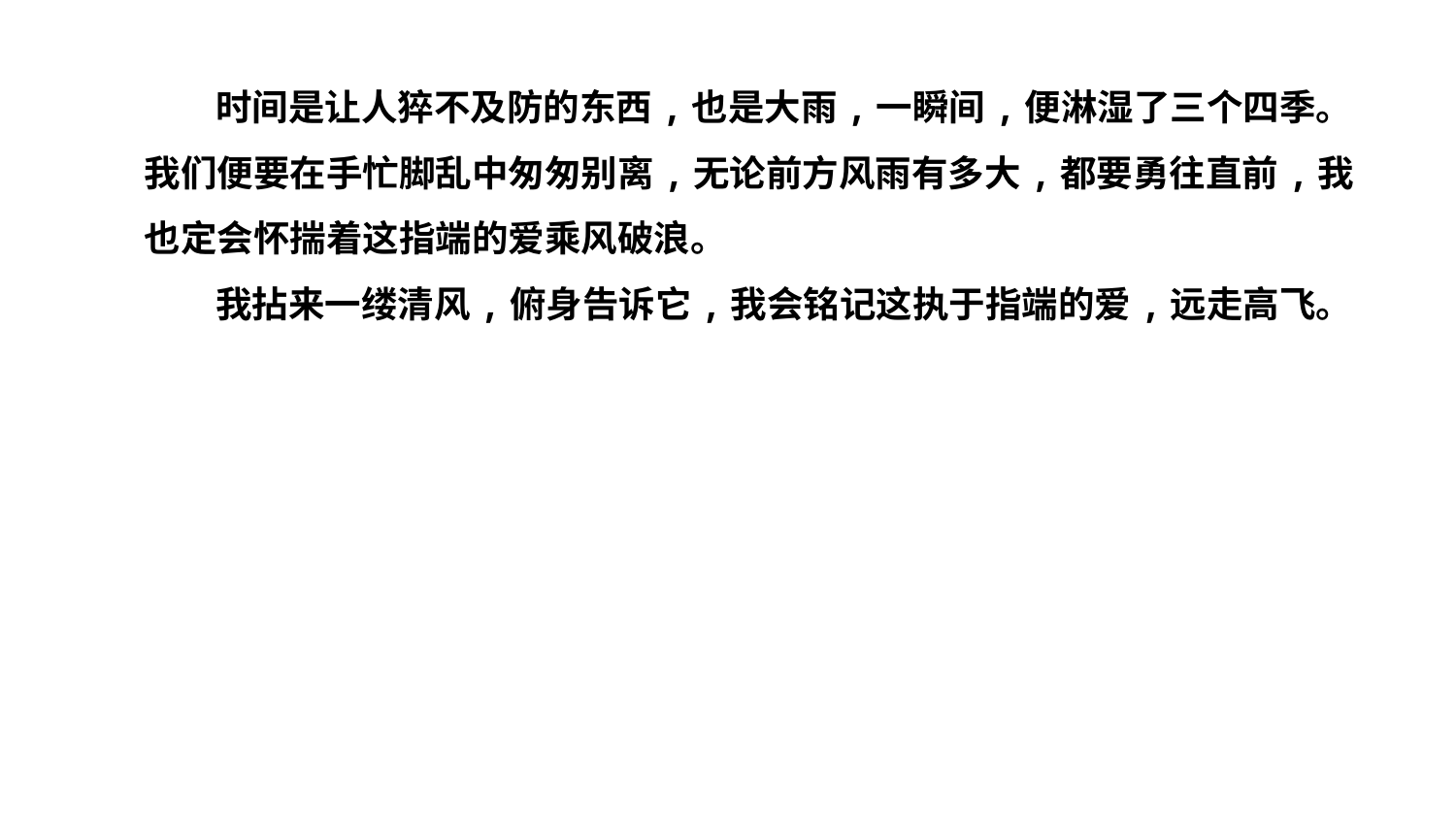

时间是让人猝不及防的东西,也是大雨,一瞬间,便淋湿了三个四季。我们便要在手忙脚乱中匆匆别离,无论前方风雨有多大,都要勇往直前,我也定会怀揣着这指端的爱乘风破浪。
我拈来一缕清风,俯身告诉它,我会铭记这执于指端的爱,远走高飞。